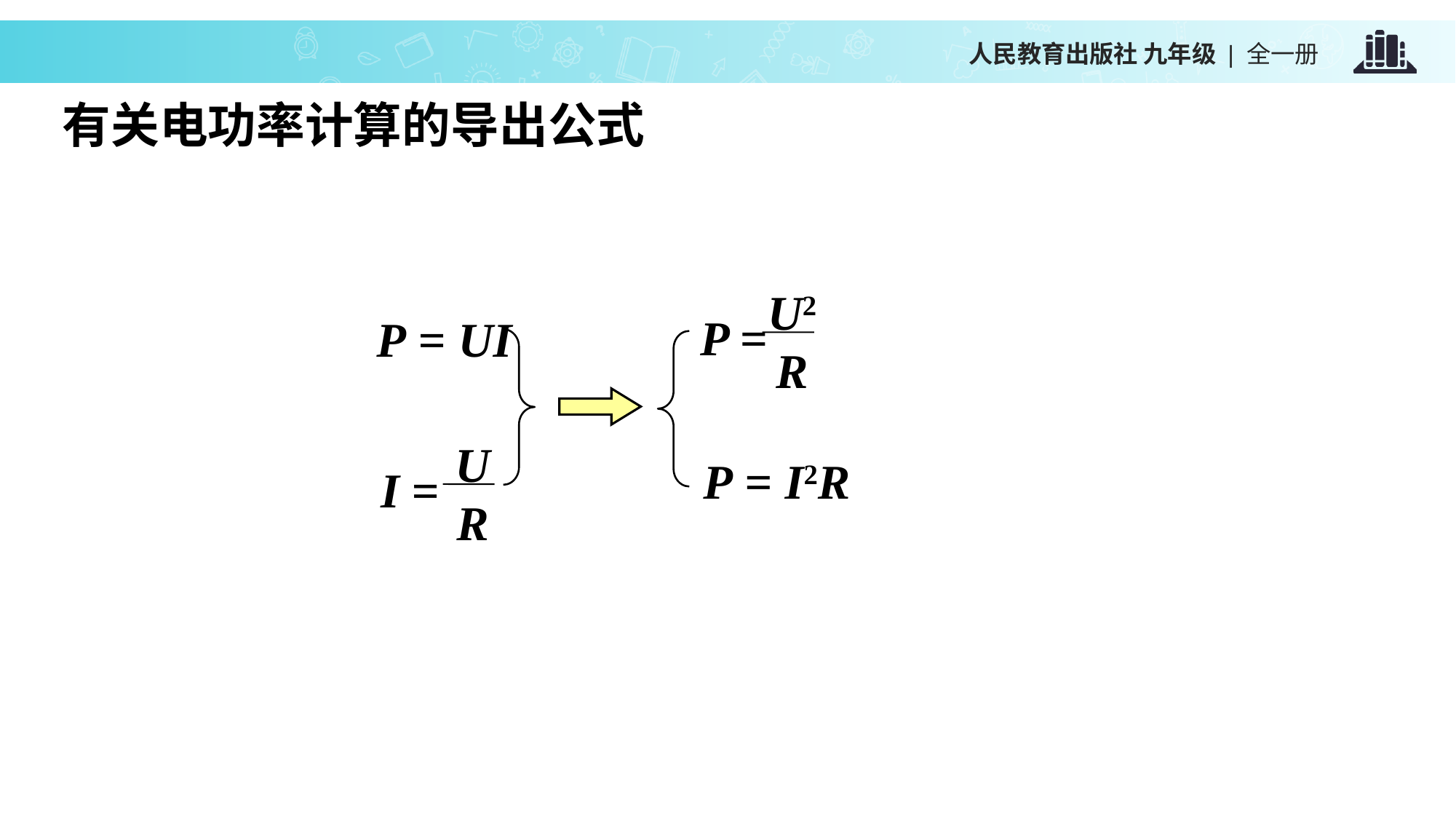

有关电功率计算的导出公式
U2
R
P =

P = UI

U
R
I =

P = I2R